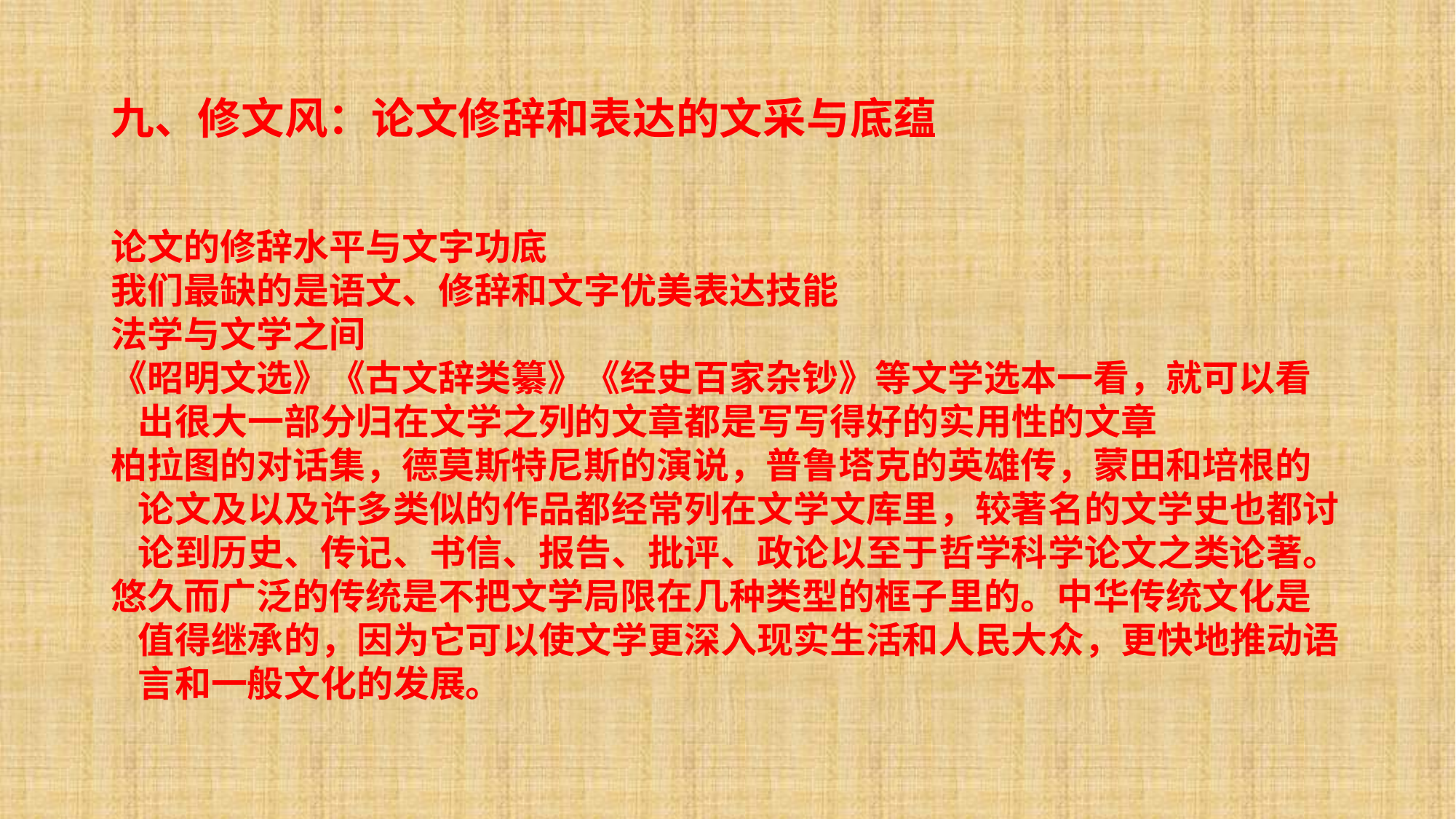

# 九、修文风：论文修辞和表达的文采与底蕴
论文的修辞水平与文字功底
我们最缺的是语文、修辞和文字优美表达技能
法学与文学之间
《昭明文选》《古文辞类纂》《经史百家杂钞》等文学选本一看，就可以看出很大一部分归在文学之列的文章都是写写得好的实用性的文章
柏拉图的对话集，德莫斯特尼斯的演说，普鲁塔克的英雄传，蒙田和培根的论文及以及许多类似的作品都经常列在文学文库里，较著名的文学史也都讨论到历史、传记、书信、报告、批评、政论以至于哲学科学论文之类论著。
悠久而广泛的传统是不把文学局限在几种类型的框子里的。中华传统文化是值得继承的，因为它可以使文学更深入现实生活和人民大众，更快地推动语言和一般文化的发展。